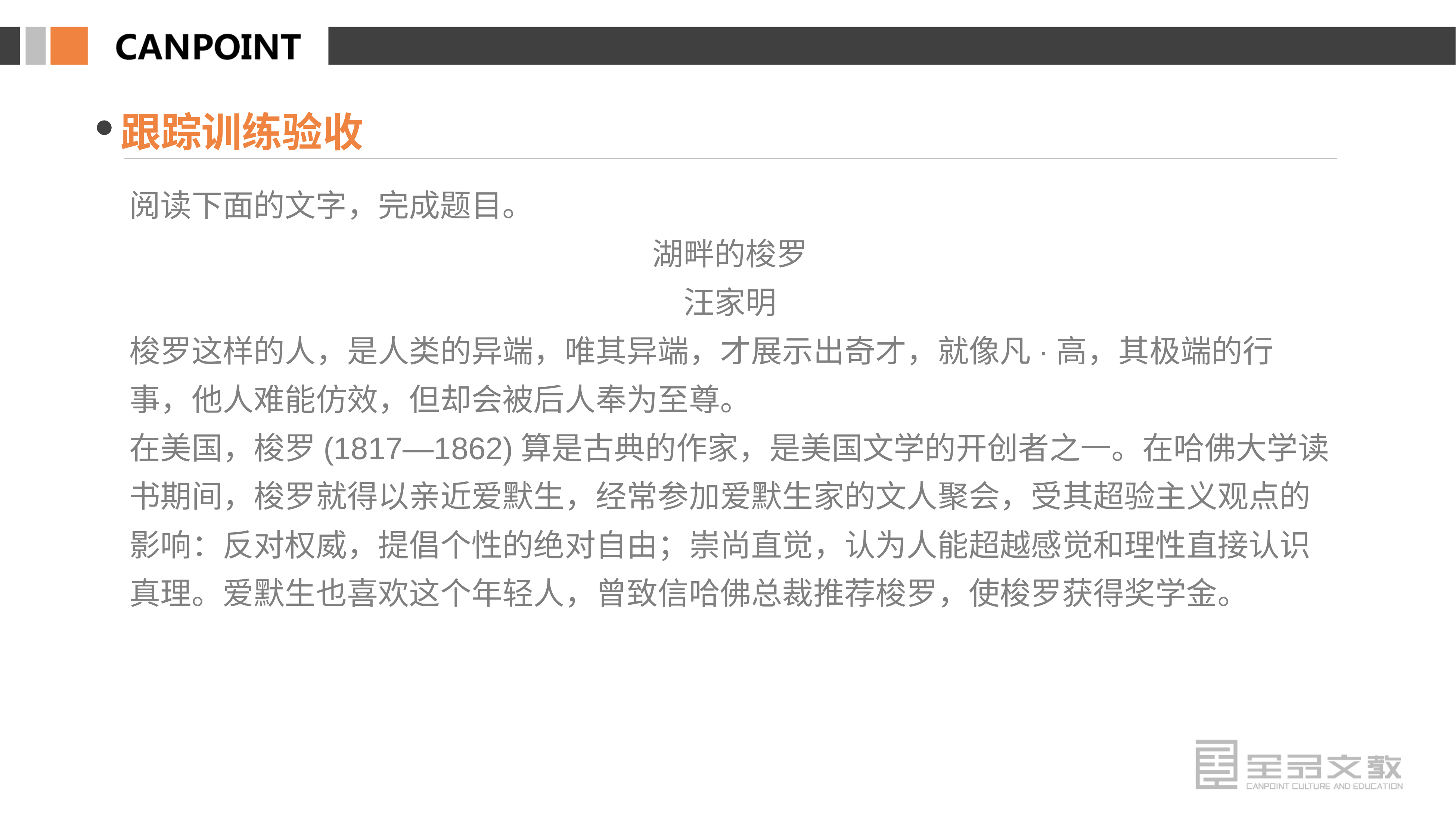

跟踪训练验收

阅读下面的文字，完成题目。
湖畔的梭罗
汪家明
梭罗这样的人，是人类的异端，唯其异端，才展示出奇才，就像凡·高，其极端的行事，他人难能仿效，但却会被后人奉为至尊。
在美国，梭罗(1817—1862)算是古典的作家，是美国文学的开创者之一。在哈佛大学读书期间，梭罗就得以亲近爱默生，经常参加爱默生家的文人聚会，受其超验主义观点的影响：反对权威，提倡个性的绝对自由；崇尚直觉，认为人能超越感觉和理性直接认识真理。爱默生也喜欢这个年轻人，曾致信哈佛总裁推荐梭罗，使梭罗获得奖学金。